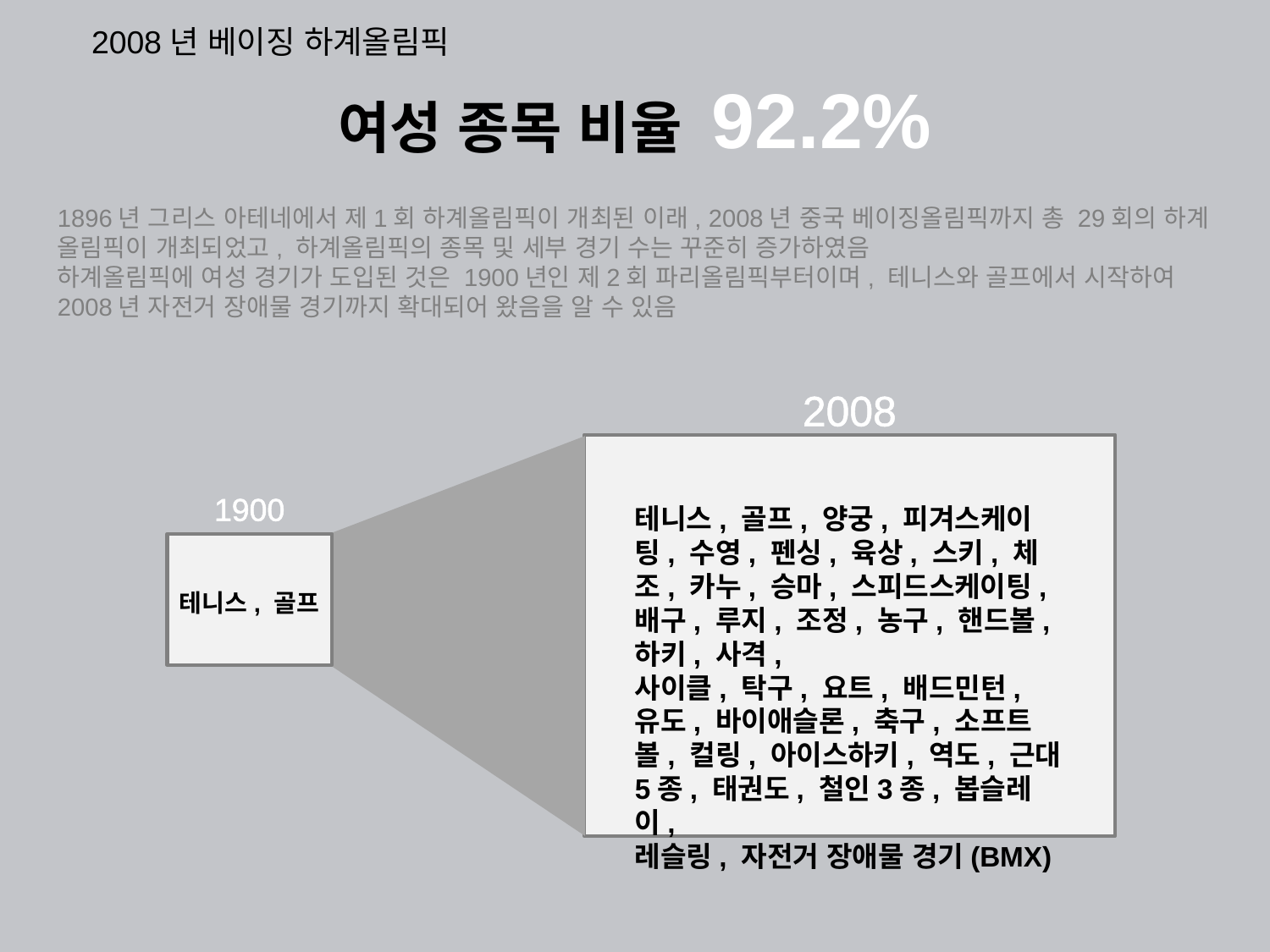

2008년 베이징 하계올림픽
# 여성 종목 비율 92.2%
1896년 그리스 아테네에서 제1회 하계올림픽이 개최된 이래, 2008년 중국 베이징올림픽까지 총 29회의 하계 올림픽이 개최되었고, 하계올림픽의 종목 및 세부 경기 수는 꾸준히 증가하였음
하계올림픽에 여성 경기가 도입된 것은 1900년인 제2회 파리올림픽부터이며, 테니스와 골프에서 시작하여 2008년 자전거 장애물 경기까지 확대되어 왔음을 알 수 있음
2008

1900
테니스, 골프, 양궁, 피겨스케이팅, 수영, 펜싱, 육상, 스키, 체조, 카누, 승마, 스피드스케이팅, 배구, 루지, 조정, 농구, 핸드볼, 하키, 사격,
사이클, 탁구, 요트, 배드민턴,
유도, 바이애슬론, 축구, 소프트볼, 컬링, 아이스하키, 역도, 근대5종, 태권도, 철인3종, 봅슬레이,
레슬링, 자전거 장애물 경기(BMX)

테니스, 골프